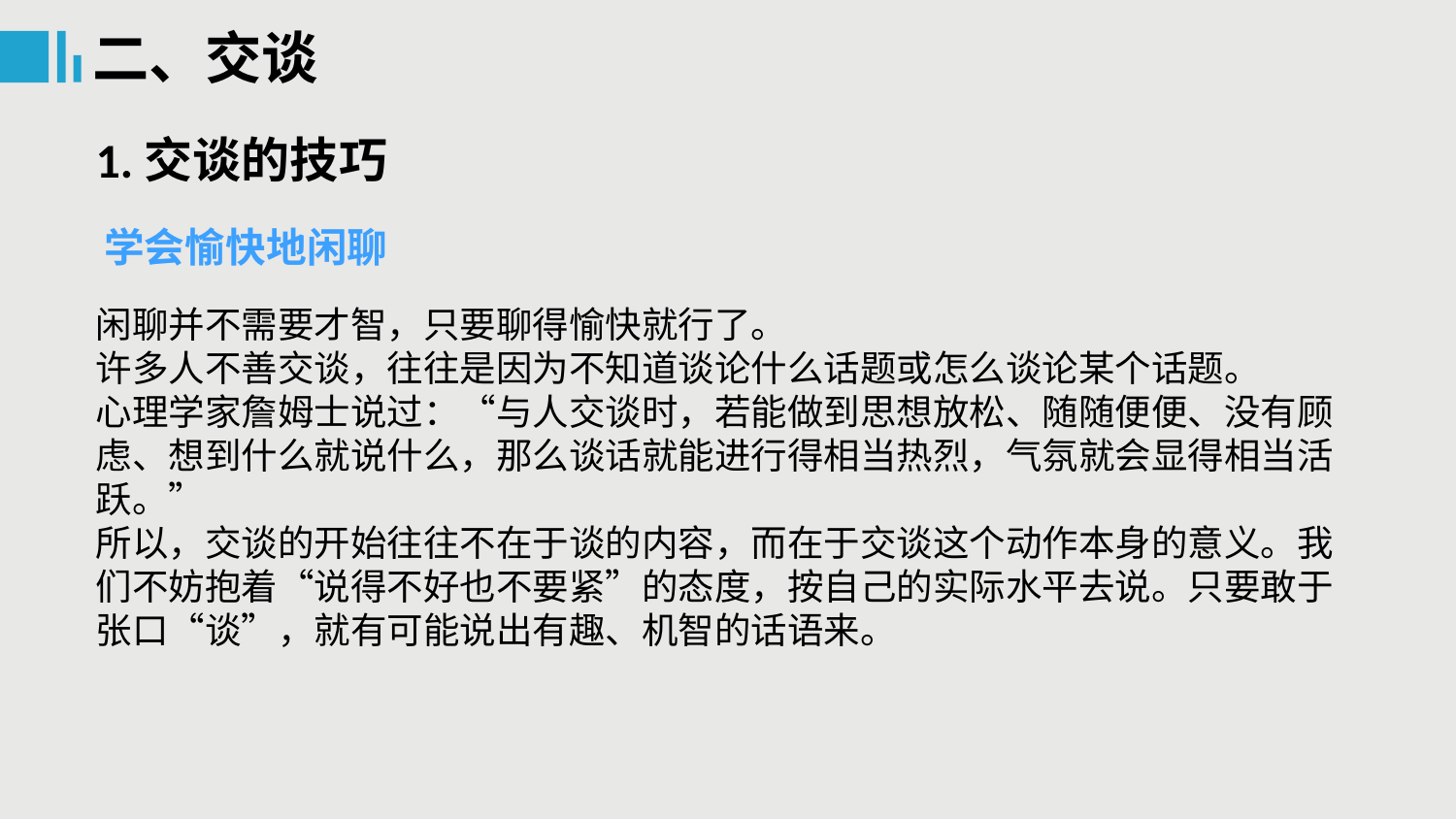

二、交谈

1.交谈的技巧
 学会愉快地闲聊
闲聊并不需要才智，只要聊得愉快就行了。
许多人不善交谈，往往是因为不知道谈论什么话题或怎么谈论某个话题。
心理学家詹姆士说过：“与人交谈时，若能做到思想放松、随随便便、没有顾虑、想到什么就说什么，那么谈话就能进行得相当热烈，气氛就会显得相当活跃。”
所以，交谈的开始往往不在于谈的内容，而在于交谈这个动作本身的意义。我们不妨抱着“说得不好也不要紧”的态度，按自己的实际水平去说。只要敢于张口“谈”，就有可能说出有趣、机智的话语来。